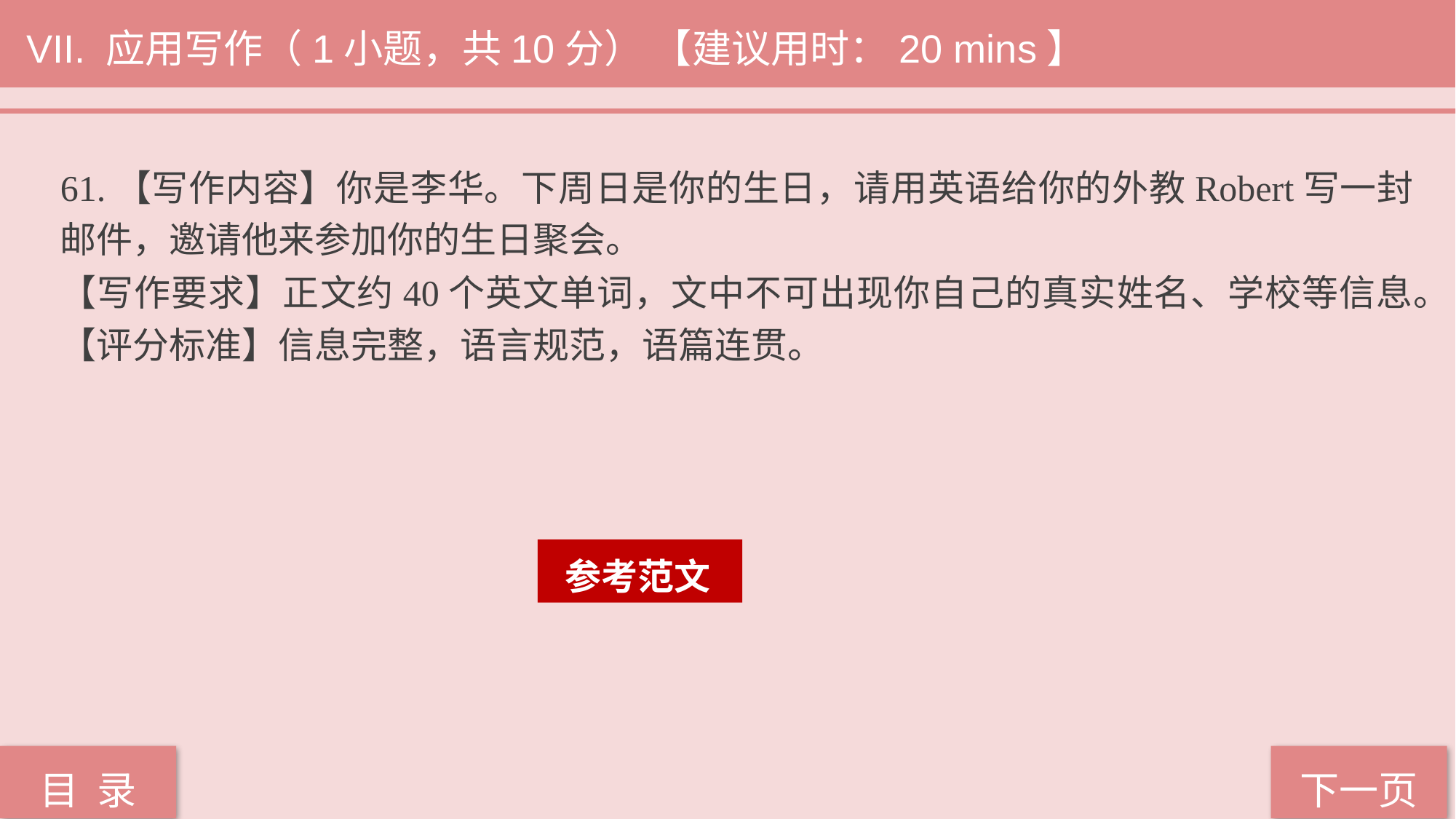

VII. 应用写作（1小题，共10分） 【建议用时：20 mins】
61.【写作内容】你是李华。下周日是你的生日，请用英语给你的外教Robert写一封邮件，邀请他来参加你的生日聚会。
【写作要求】正文约40个英文单词，文中不可出现你自己的真实姓名、学校等信息。
【评分标准】信息完整，语言规范，语篇连贯。
 参考范文